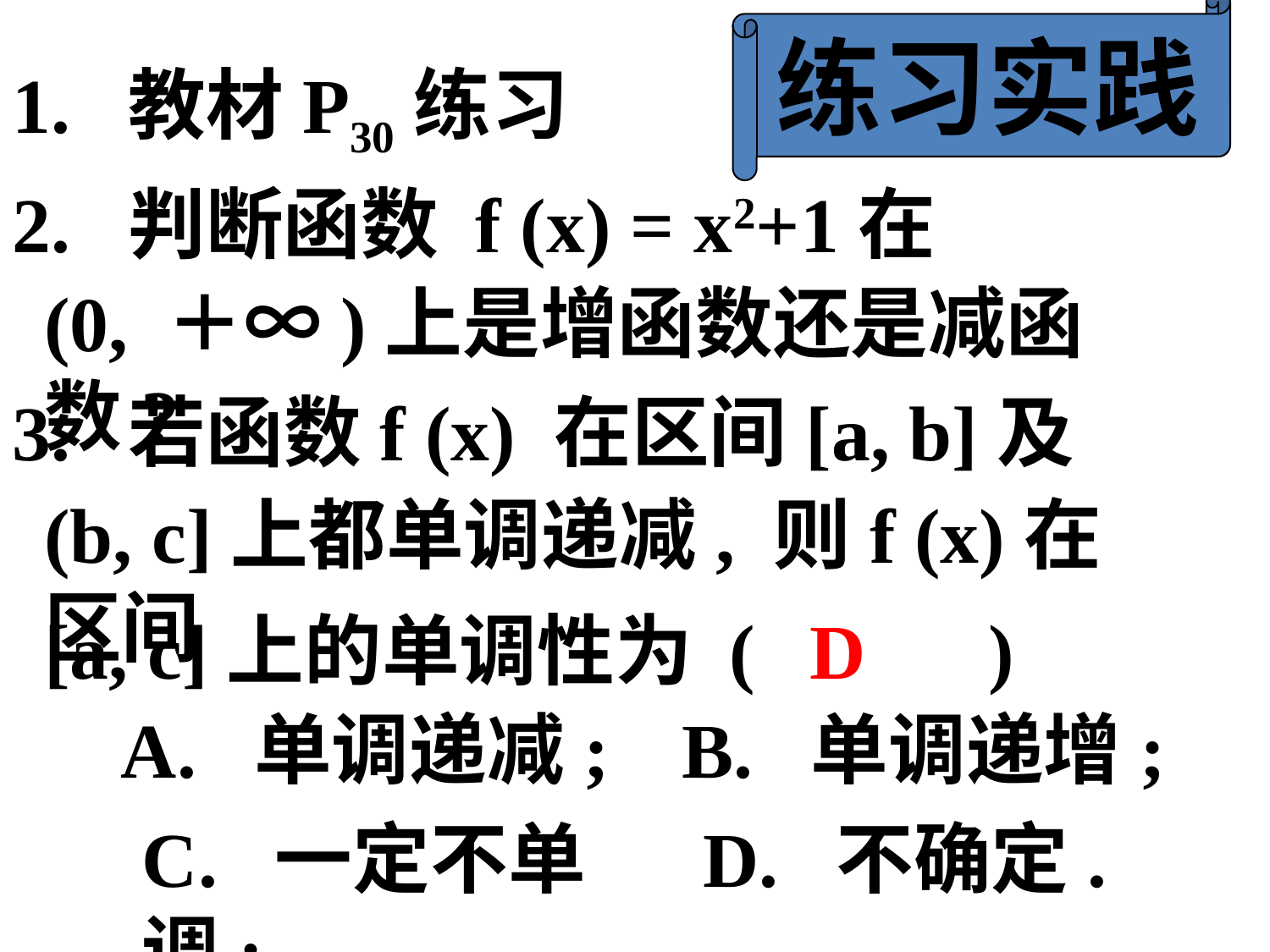

练习实践
1.  教材P30练习
2.  判断函数 f (x) = x2+1在
(0, ＋∞)上是增函数还是减函数?
3.  若函数f (x) 在区间[a, b]及
(b, c]上都单调递减, 则f (x)在区间
[a, c]上的单调性为 (            )
D
A.  单调递减;
B.  单调递增;
C.  一定不单调;
D.  不确定.